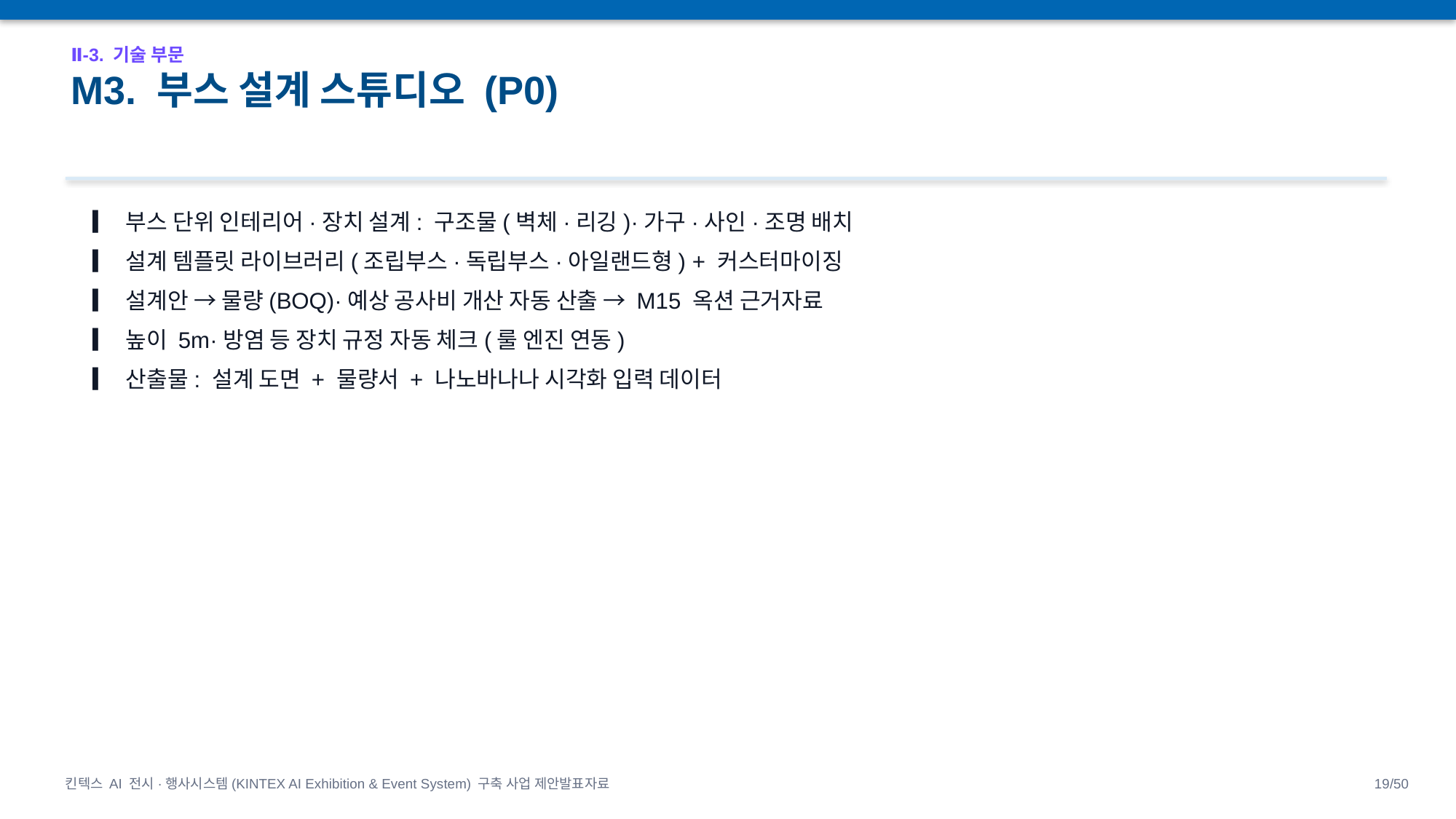

Ⅱ-3. 기술 부문
M3. 부스 설계 스튜디오 (P0)

▎ 부스 단위 인테리어·장치 설계: 구조물(벽체·리깅)·가구·사인·조명 배치
▎ 설계 템플릿 라이브러리(조립부스·독립부스·아일랜드형) + 커스터마이징
▎ 설계안 → 물량(BOQ)·예상 공사비 개산 자동 산출 → M15 옥션 근거자료
▎ 높이 5m·방염 등 장치 규정 자동 체크(룰 엔진 연동)
▎ 산출물: 설계 도면 + 물량서 + 나노바나나 시각화 입력 데이터
킨텍스 AI 전시·행사시스템(KINTEX AI Exhibition & Event System) 구축 사업 제안발표자료
19/50